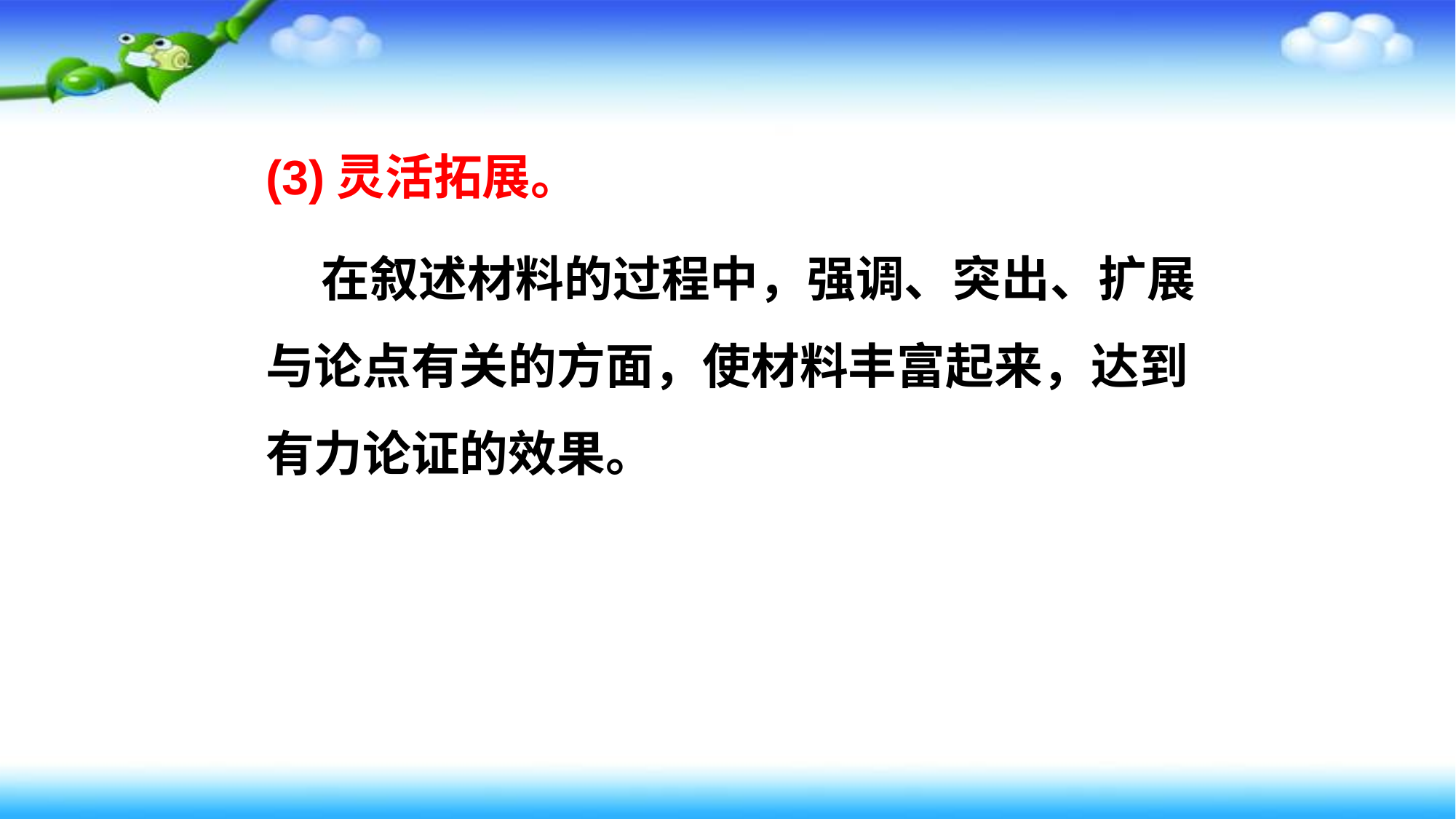

(3)灵活拓展。
    在叙述材料的过程中，强调、突出、扩展与论点有关的方面，使材料丰富起来，达到有力论证的效果。